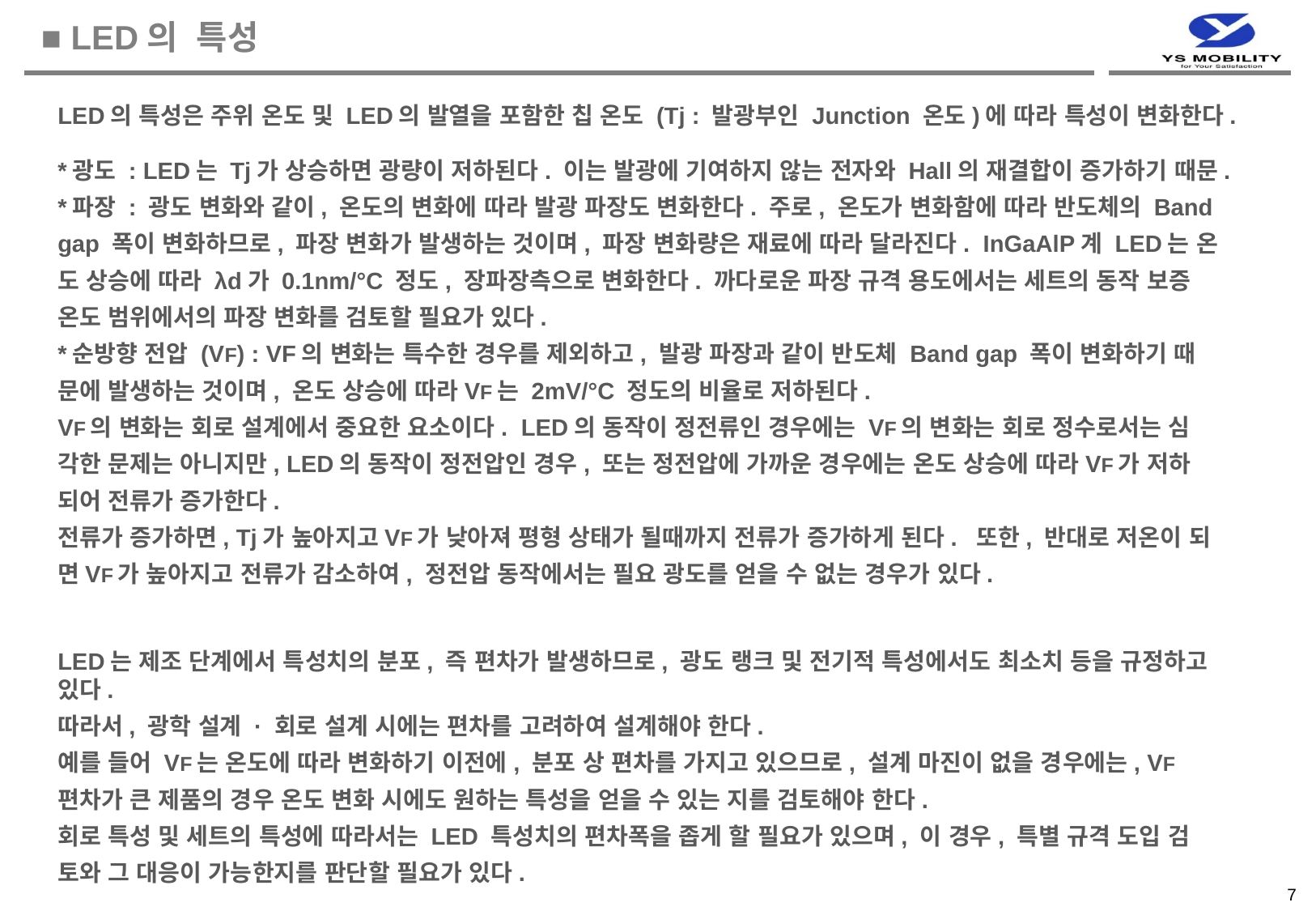

■ LED의  특성
LED의 특성은 주위 온도 및 LED의 발열을 포함한 칩 온도 (Tj : 발광부인 Junction 온도)에 따라 특성이 변화한다.
*광도 : LED는 Tj가 상승하면 광량이 저하된다. 이는 발광에 기여하지 않는 전자와 Hall의 재결합이 증가하기 때문.
*파장 : 광도 변화와 같이, 온도의 변화에 따라 발광 파장도 변화한다. 주로, 온도가 변화함에 따라 반도체의 Band
gap 폭이 변화하므로, 파장 변화가 발생하는 것이며, 파장 변화량은 재료에 따라 달라진다.  InGaAlP계 LED는 온
도 상승에 따라 λd가 0.1nm/°C 정도, 장파장측으로 변화한다. 까다로운 파장 규격 용도에서는 세트의 동작 보증
온도 범위에서의 파장 변화를 검토할 필요가 있다.
*순방향 전압 (VF) : VF의 변화는 특수한 경우를 제외하고, 발광 파장과 같이 반도체 Band gap 폭이 변화하기 때
문에 발생하는 것이며, 온도 상승에 따라VF는 2mV/°C 정도의 비율로 저하된다.
VF의 변화는 회로 설계에서 중요한 요소이다.  LED의 동작이 정전류인 경우에는 VF의 변화는 회로 정수로서는 심
각한 문제는 아니지만, LED의 동작이 정전압인 경우, 또는 정전압에 가까운 경우에는 온도 상승에 따라VF가 저하
되어 전류가 증가한다.
전류가 증가하면, Tj가 높아지고VF가 낮아져 평형 상태가 될때까지 전류가 증가하게 된다.  또한, 반대로 저온이 되
면VF가 높아지고 전류가 감소하여, 정전압 동작에서는 필요 광도를 얻을 수 없는 경우가 있다.
LED는 제조 단계에서 특성치의 분포, 즉 편차가 발생하므로, 광도 랭크 및 전기적 특성에서도 최소치 등을 규정하고 있다.
따라서, 광학 설계 · 회로 설계 시에는 편차를 고려하여 설계해야 한다.
예를 들어 VF는 온도에 따라 변화하기 이전에, 분포 상 편차를 가지고 있으므로, 설계 마진이 없을 경우에는, VF
편차가 큰 제품의 경우 온도 변화 시에도 원하는 특성을 얻을 수 있는 지를 검토해야 한다.
회로 특성 및 세트의 특성에 따라서는 LED 특성치의 편차폭을 좁게 할 필요가 있으며, 이 경우, 특별 규격 도입 검
토와 그 대응이 가능한지를 판단할 필요가 있다.